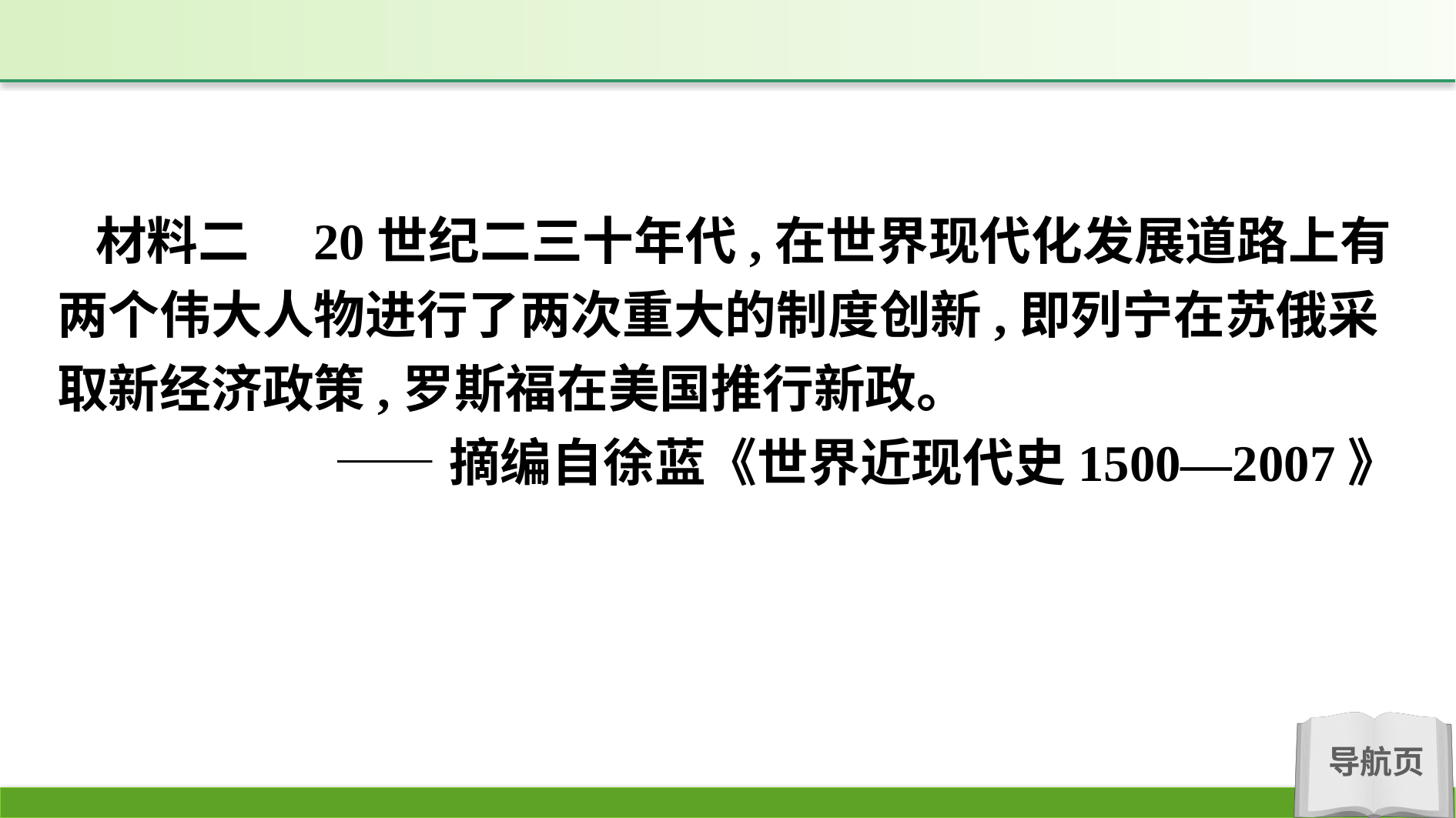

材料二　20世纪二三十年代,在世界现代化发展道路上有两个伟大人物进行了两次重大的制度创新,即列宁在苏俄采取新经济政策,罗斯福在美国推行新政。
——摘编自徐蓝《世界近现代史1500—2007》